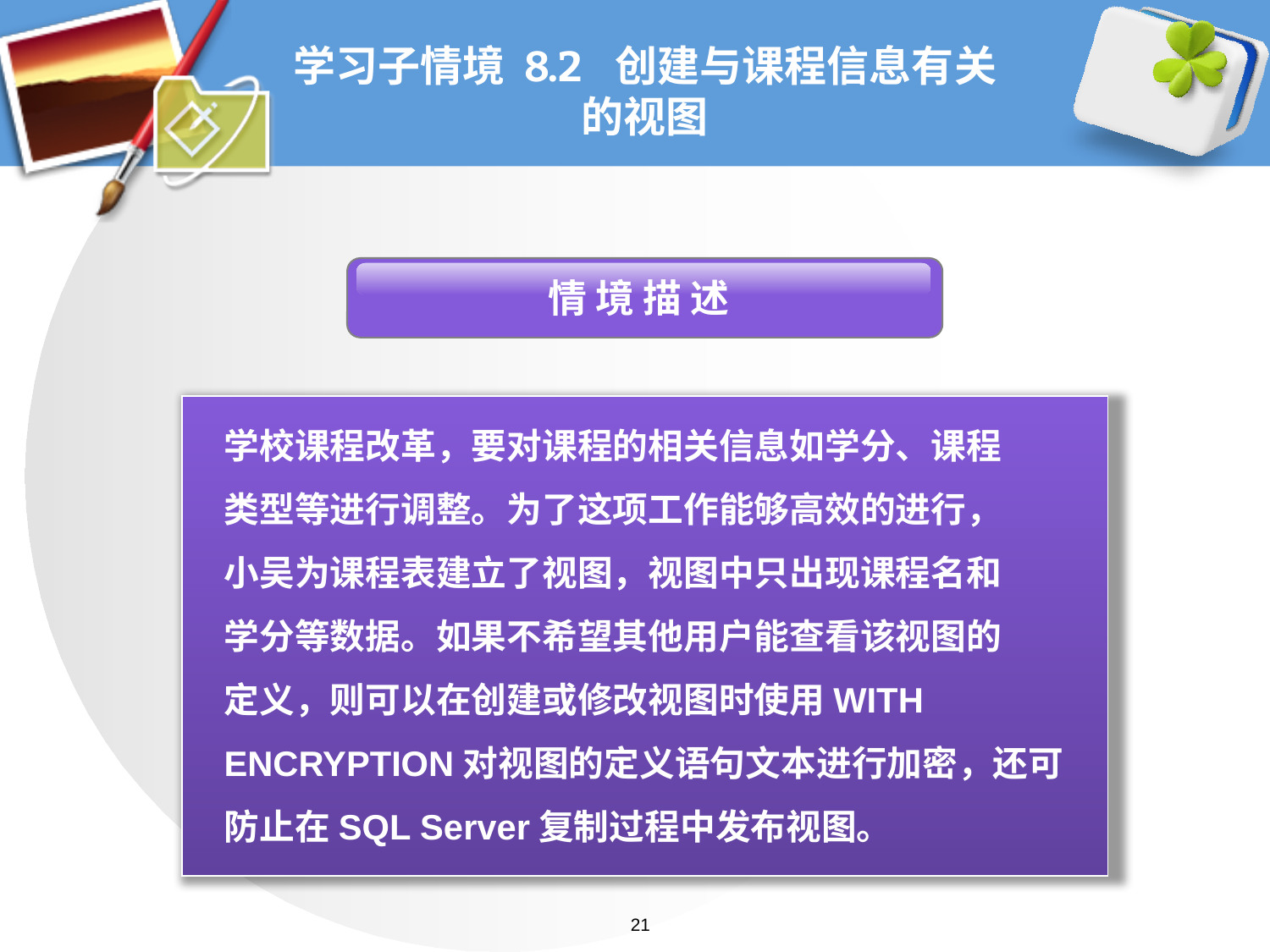

# 学习子情境 8.2   创建与课程信息有关的视图

  情 境 描 述

学校课程改革，要对课程的相关信息如学分、课程
类型等进行调整。为了这项工作能够高效的进行，
小吴为课程表建立了视图，视图中只出现课程名和
学分等数据。如果不希望其他用户能查看该视图的
定义，则可以在创建或修改视图时使用WITH
ENCRYPTION对视图的定义语句文本进行加密，还可
防止在SQL Server复制过程中发布视图。
21